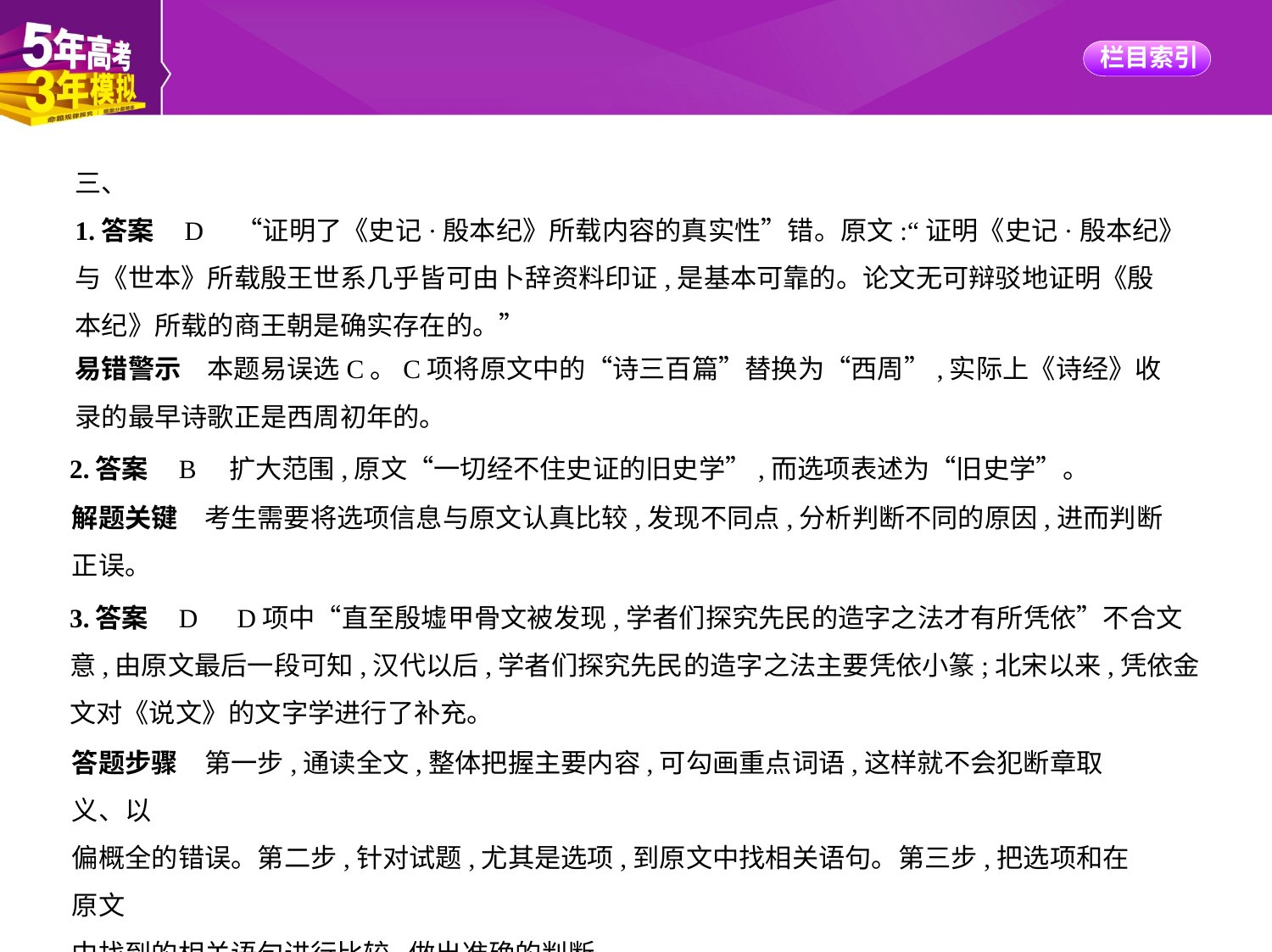

三、
1.答案    D　“证明了《史记·殷本纪》所载内容的真实性”错。原文:“证明《史记·殷本纪》
与《世本》所载殷王世系几乎皆可由卜辞资料印证,是基本可靠的。论文无可辩驳地证明《殷
本纪》所载的商王朝是确实存在的。”
易错警示　本题易误选C。C项将原文中的“诗三百篇”替换为“西周”,实际上《诗经》收
录的最早诗歌正是西周初年的。
2.答案    B　扩大范围,原文“一切经不住史证的旧史学”,而选项表述为“旧史学”。
解题关键　考生需要将选项信息与原文认真比较,发现不同点,分析判断不同的原因,进而判断
正误。
3.答案    D　D项中“直至殷墟甲骨文被发现,学者们探究先民的造字之法才有所凭依”不合文
意,由原文最后一段可知,汉代以后,学者们探究先民的造字之法主要凭依小篆;北宋以来,凭依金
文对《说文》的文字学进行了补充。
答题步骤　第一步,通读全文,整体把握主要内容,可勾画重点词语,这样就不会犯断章取义、以
偏概全的错误。第二步,针对试题,尤其是选项,到原文中找相关语句。第三步,把选项和在原文
中找到的相关语句进行比较,做出准确的判断。